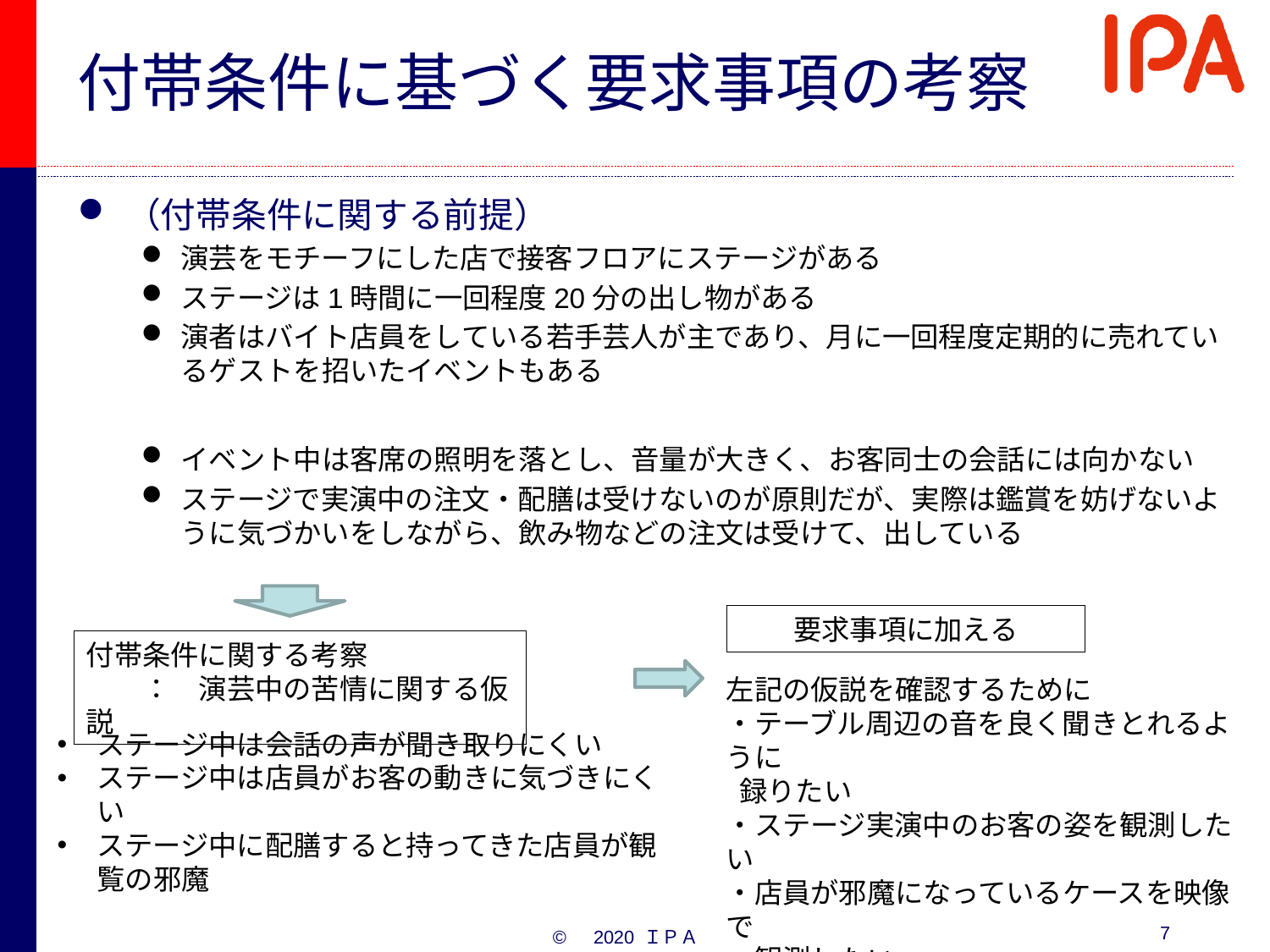

# 付帯条件に基づく要求事項の考察
（付帯条件に関する前提）
演芸をモチーフにした店で接客フロアにステージがある
ステージは1時間に一回程度20分の出し物がある
演者はバイト店員をしている若手芸人が主であり、月に一回程度定期的に売れているゲストを招いたイベントもある

イベント中は客席の照明を落とし、音量が大きく、お客同士の会話には向かない
ステージで実演中の注文・配膳は受けないのが原則だが、実際は鑑賞を妨げないように気づかいをしながら、飲み物などの注文は受けて、出している

要求事項に加える
付帯条件に関する考察
　　：　演芸中の苦情に関する仮説

左記の仮説を確認するために
・テーブル周辺の音を良く聞きとれるように
 録りたい
・ステージ実演中のお客の姿を観測したい
・店員が邪魔になっているケースを映像で
　観測したい
ステージ中は会話の声が聞き取りにくい
ステージ中は店員がお客の動きに気づきにくい
ステージ中に配膳すると持ってきた店員が観覧の邪魔
7
©　2020 ＩＰＡ